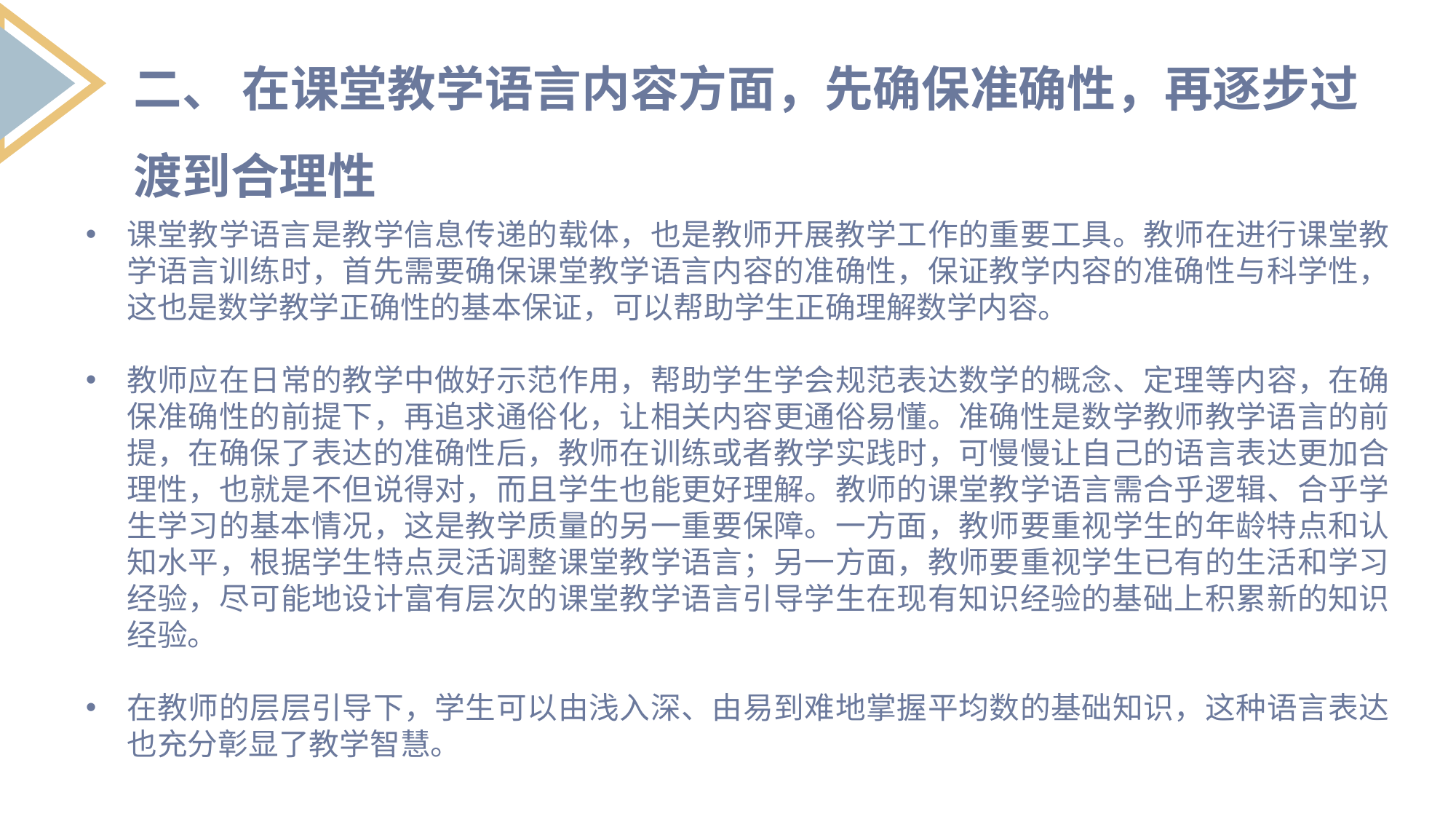

二、 在课堂教学语言内容方面，先确保准确性，再逐步过渡到合理性

课堂教学语言是教学信息传递的载体，也是教师开展教学工作的重要工具。教师在进行课堂教学语言训练时，首先需要确保课堂教学语言内容的准确性，保证教学内容的准确性与科学性，这也是数学教学正确性的基本保证，可以帮助学生正确理解数学内容。

教师应在日常的教学中做好示范作用，帮助学生学会规范表达数学的概念、定理等内容，在确保准确性的前提下，再追求通俗化，让相关内容更通俗易懂。准确性是数学教师教学语言的前提，在确保了表达的准确性后，教师在训练或者教学实践时，可慢慢让自己的语言表达更加合理性，也就是不但说得对，而且学生也能更好理解。教师的课堂教学语言需合乎逻辑、合乎学生学习的基本情况，这是教学质量的另一重要保障。一方面，教师要重视学生的年龄特点和认知水平，根据学生特点灵活调整课堂教学语言；另一方面，教师要重视学生已有的生活和学习经验，尽可能地设计富有层次的课堂教学语言引导学生在现有知识经验的基础上积累新的知识经验。

在教师的层层引导下，学生可以由浅入深、由易到难地掌握平均数的基础知识，这种语言表达也充分彰显了教学智慧。